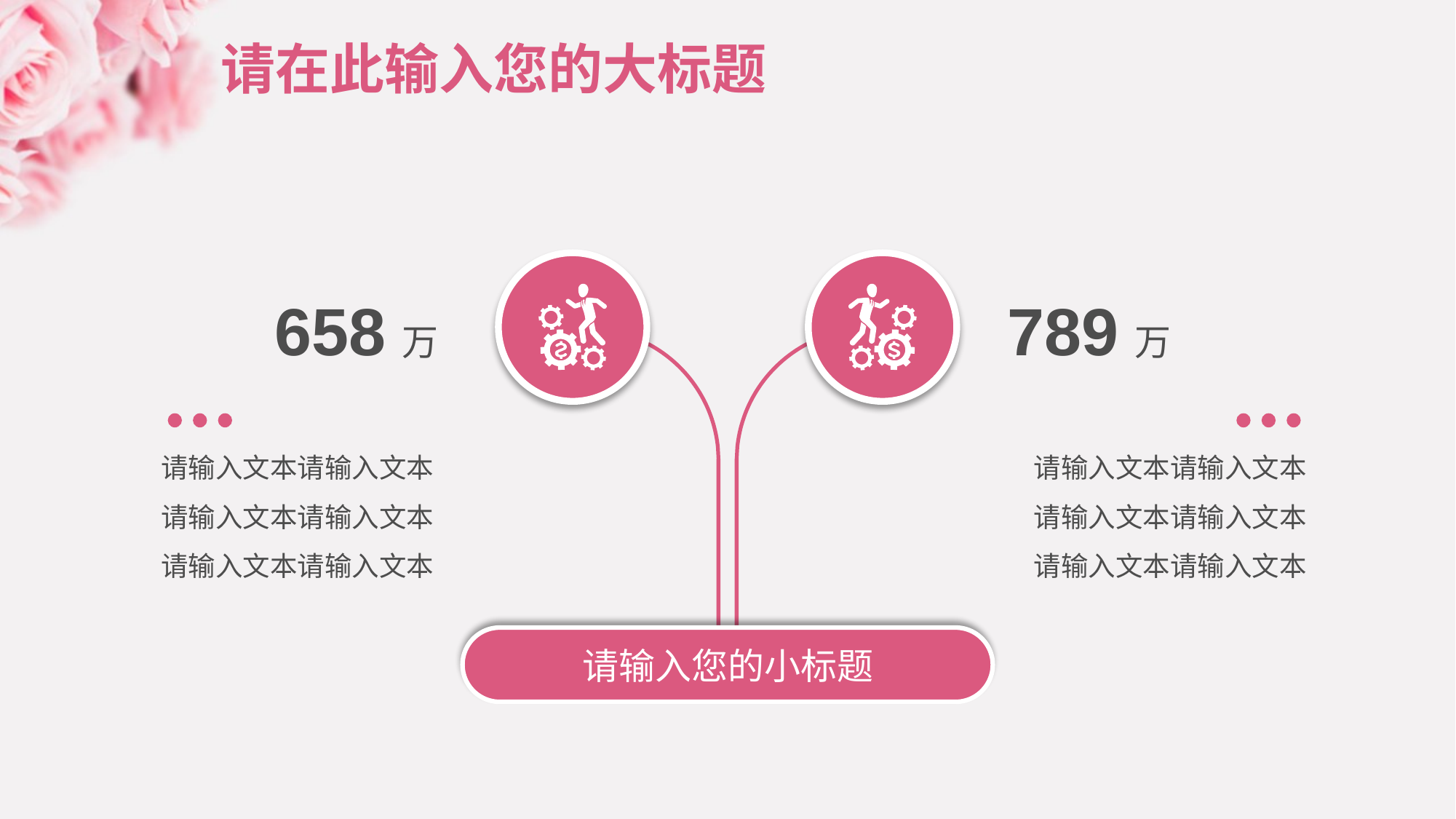

# 请在此输入您的大标题

658万

789万

请输入文本请输入文本请输入文本请输入文本请输入文本请输入文本
请输入文本请输入文本请输入文本请输入文本请输入文本请输入文本
请输入您的小标题